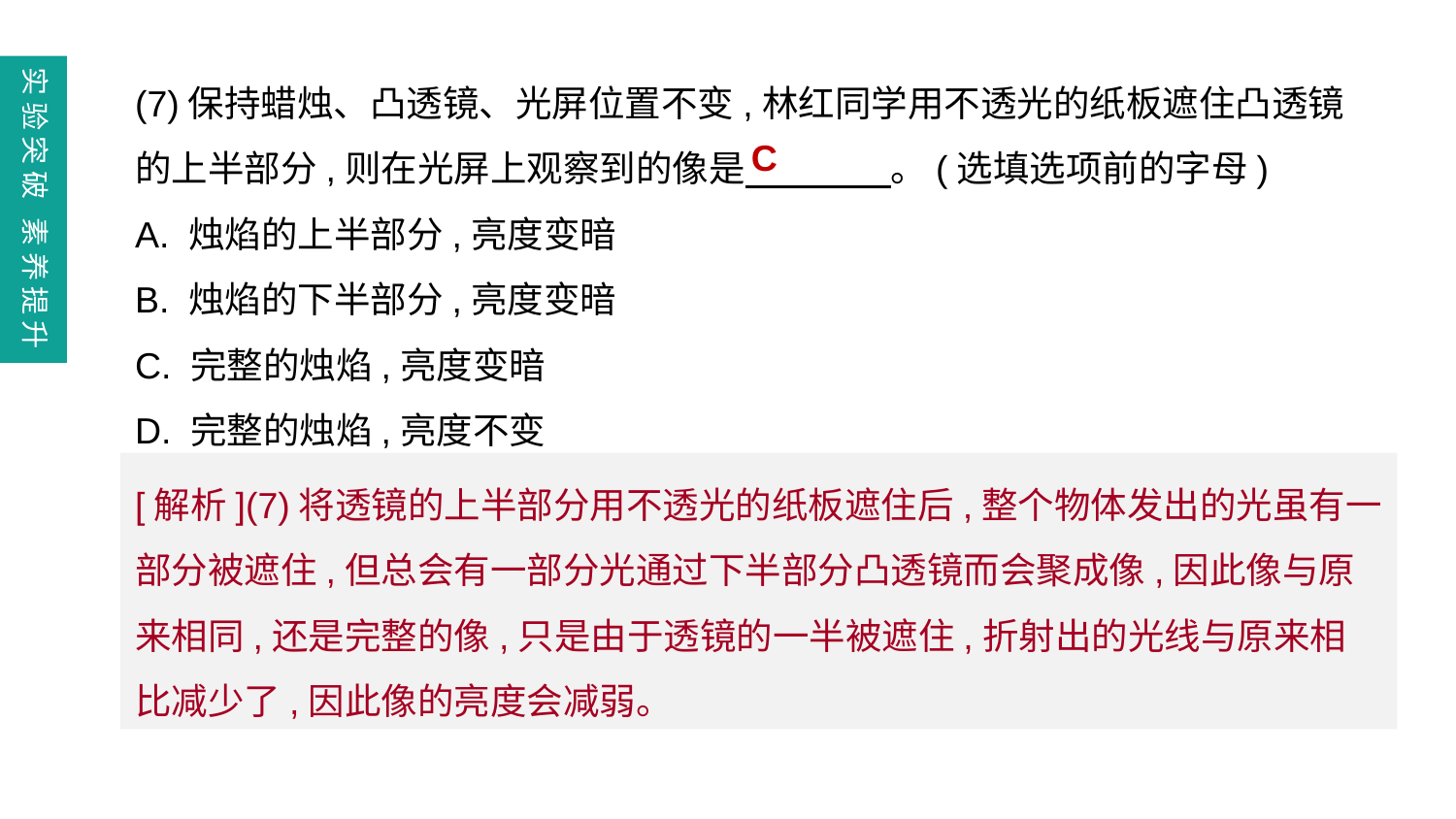

(7)保持蜡烛、凸透镜、光屏位置不变,林红同学用不透光的纸板遮住凸透镜的上半部分,则在光屏上观察到的像是　　　　。(选填选项前的字母)
A. 烛焰的上半部分,亮度变暗
B. 烛焰的下半部分,亮度变暗
C. 完整的烛焰,亮度变暗
D. 完整的烛焰,亮度不变

实验突破 素养提升
C
[解析](7)将透镜的上半部分用不透光的纸板遮住后,整个物体发出的光虽有一部分被遮住,但总会有一部分光通过下半部分凸透镜而会聚成像,因此像与原来相同,还是完整的像,只是由于透镜的一半被遮住,折射出的光线与原来相比减少了,因此像的亮度会减弱。